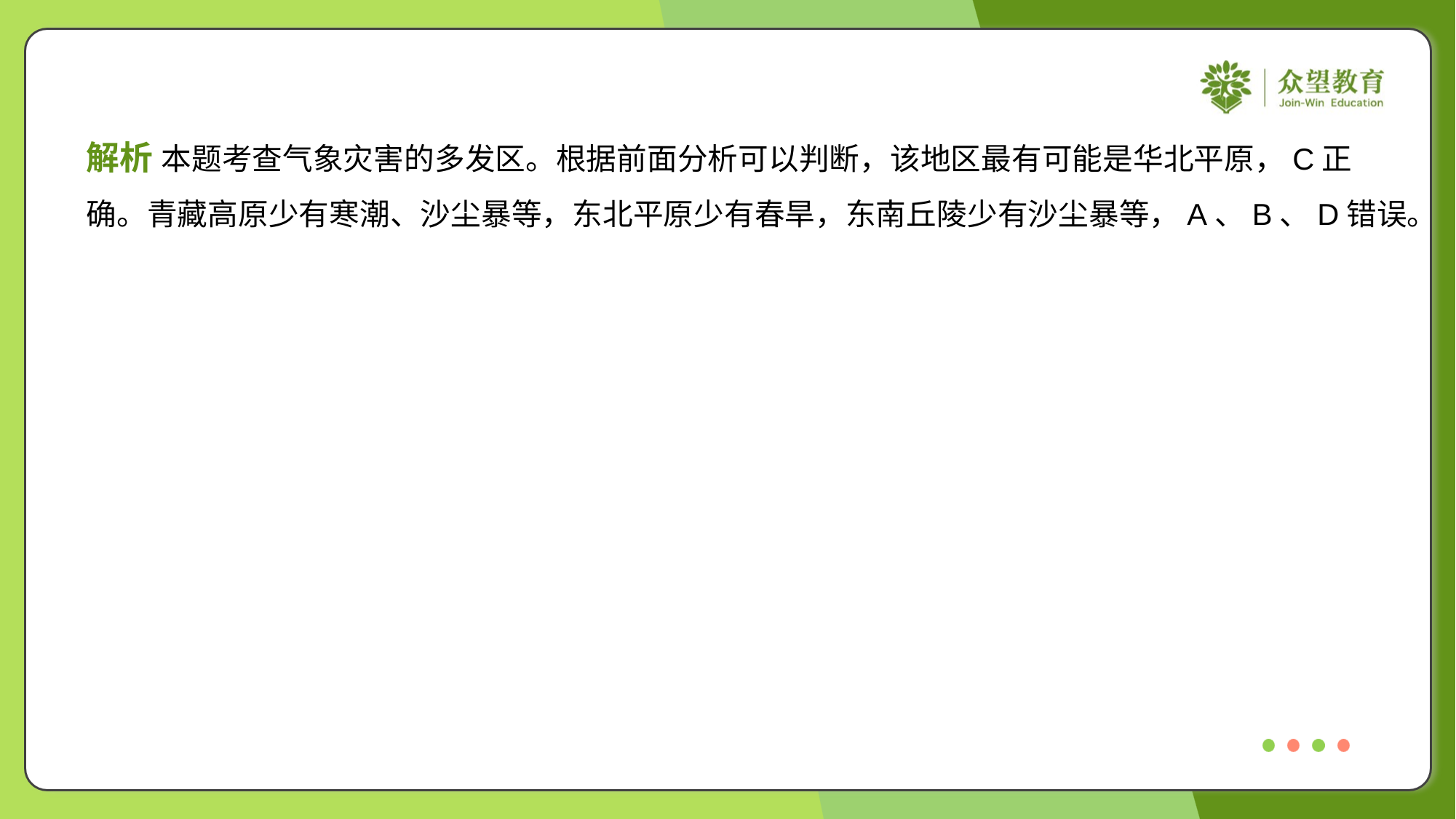

解析 本题考查气象灾害的多发区。根据前面分析可以判断，该地区最有可能是华北平原，C正
确。青藏高原少有寒潮、沙尘暴等，东北平原少有春旱，东南丘陵少有沙尘暴等，A、B、D错误。